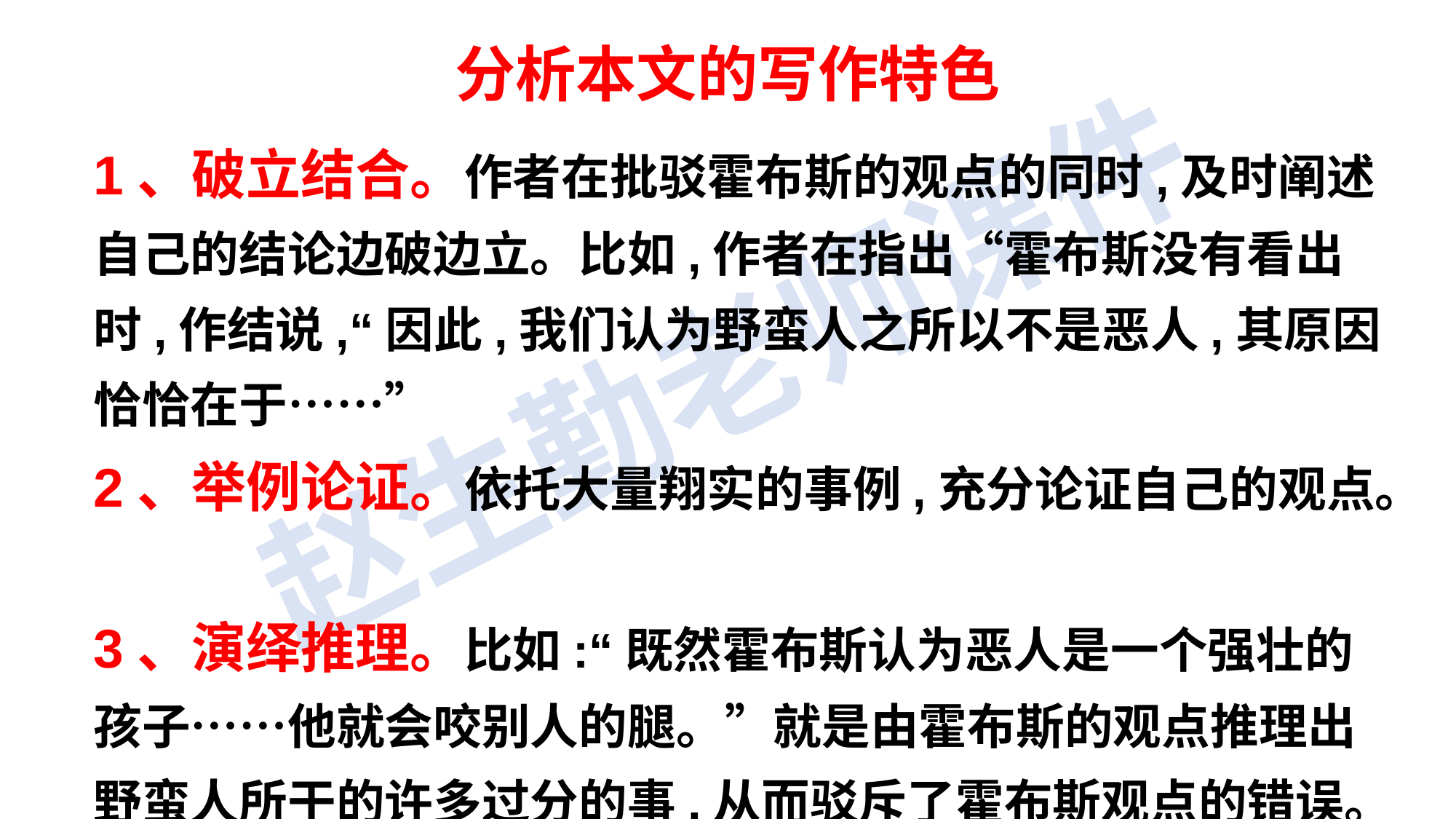

分析本文的写作特色
1、破立结合。作者在批驳霍布斯的观点的同时,及时阐述自己的结论边破边立。比如,作者在指出“霍布斯没有看出时,作结说,“因此,我们认为野蛮人之所以不是恶人,其原因恰恰在于……”
2、举例论证。依托大量翔实的事例,充分论证自己的观点。
3、演绎推理。比如:“既然霍布斯认为恶人是一个强壮的孩子……他就会咬别人的腿。”就是由霍布斯的观点推理出野蛮人所干的许多过分的事,从而驳斥了霍布斯观点的错误。